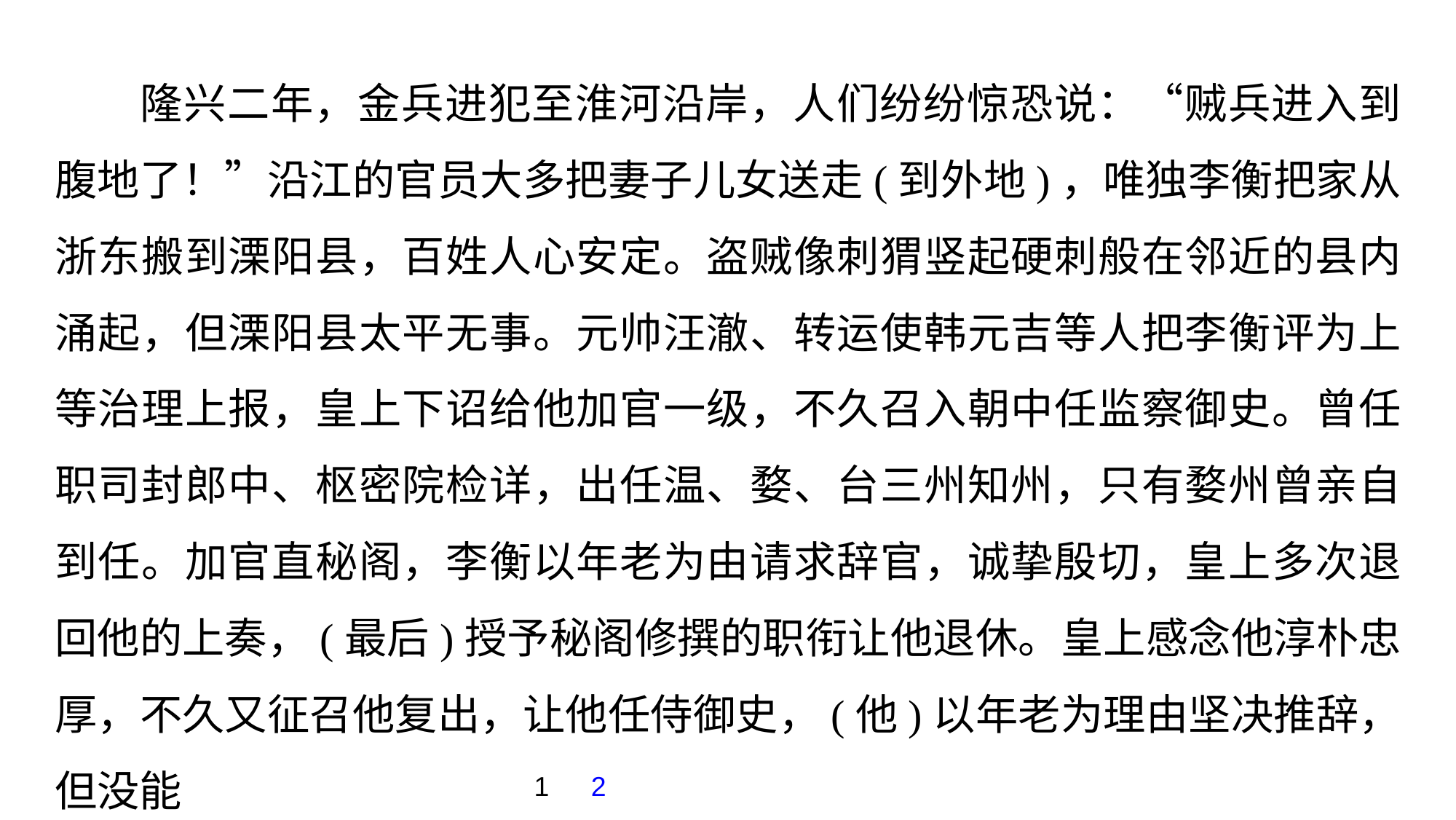

隆兴二年，金兵进犯至淮河沿岸，人们纷纷惊恐说：“贼兵进入到腹地了！”沿江的官员大多把妻子儿女送走(到外地)，唯独李衡把家从浙东搬到溧阳县，百姓人心安定。盗贼像刺猬竖起硬刺般在邻近的县内涌起，但溧阳县太平无事。元帅汪澈、转运使韩元吉等人把李衡评为上等治理上报，皇上下诏给他加官一级，不久召入朝中任监察御史。曾任职司封郎中、枢密院检详，出任温、婺、台三州知州，只有婺州曾亲自到任。加官直秘阁，李衡以年老为由请求辞官，诚挚殷切，皇上多次退回他的上奏，(最后)授予秘阁修撰的职衔让他退休。皇上感念他淳朴忠厚，不久又征召他复出，让他任侍御史，(他)以年老为理由坚决推辞，但没能
1
2